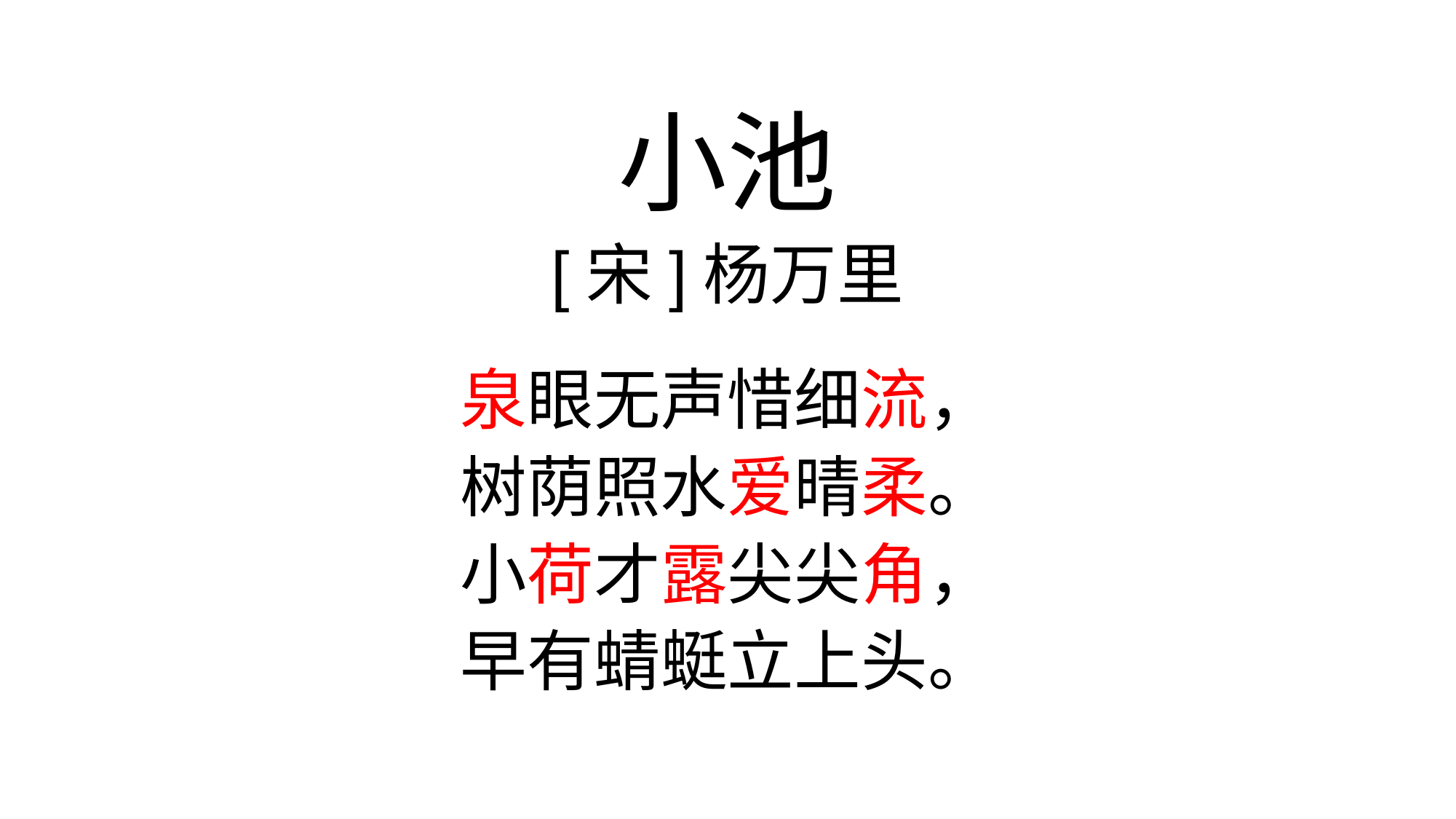

小池
[宋]杨万里

泉眼无声惜细流，
树荫照水爱晴柔。
小荷才露尖尖角，
早有蜻蜓立上头。